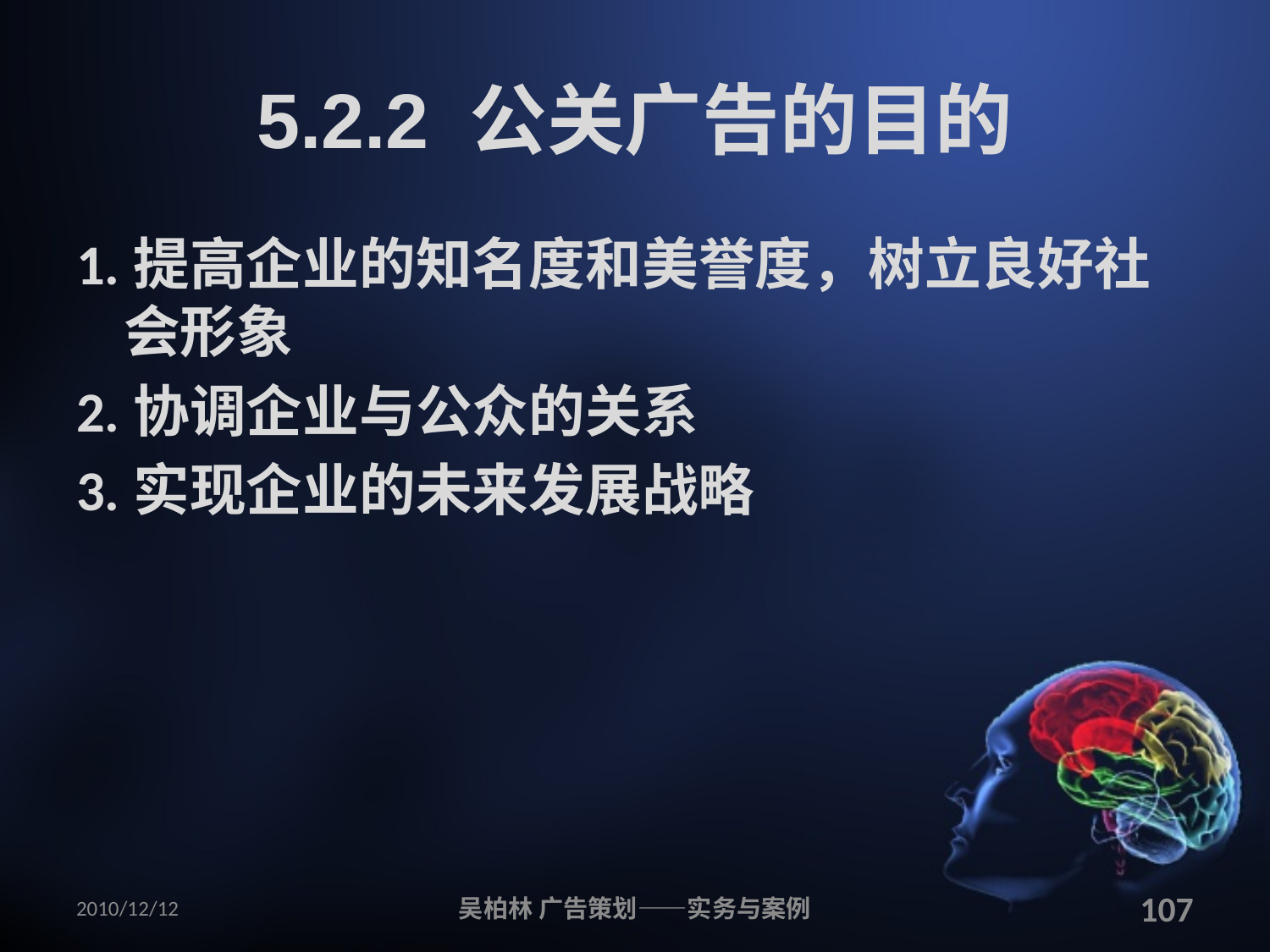

# 5.2.2 公关广告的目的
1.提高企业的知名度和美誉度，树立良好社会形象
2.协调企业与公众的关系
3.实现企业的未来发展战略
2010/12/12
吴柏林 广告策划——实务与案例
107